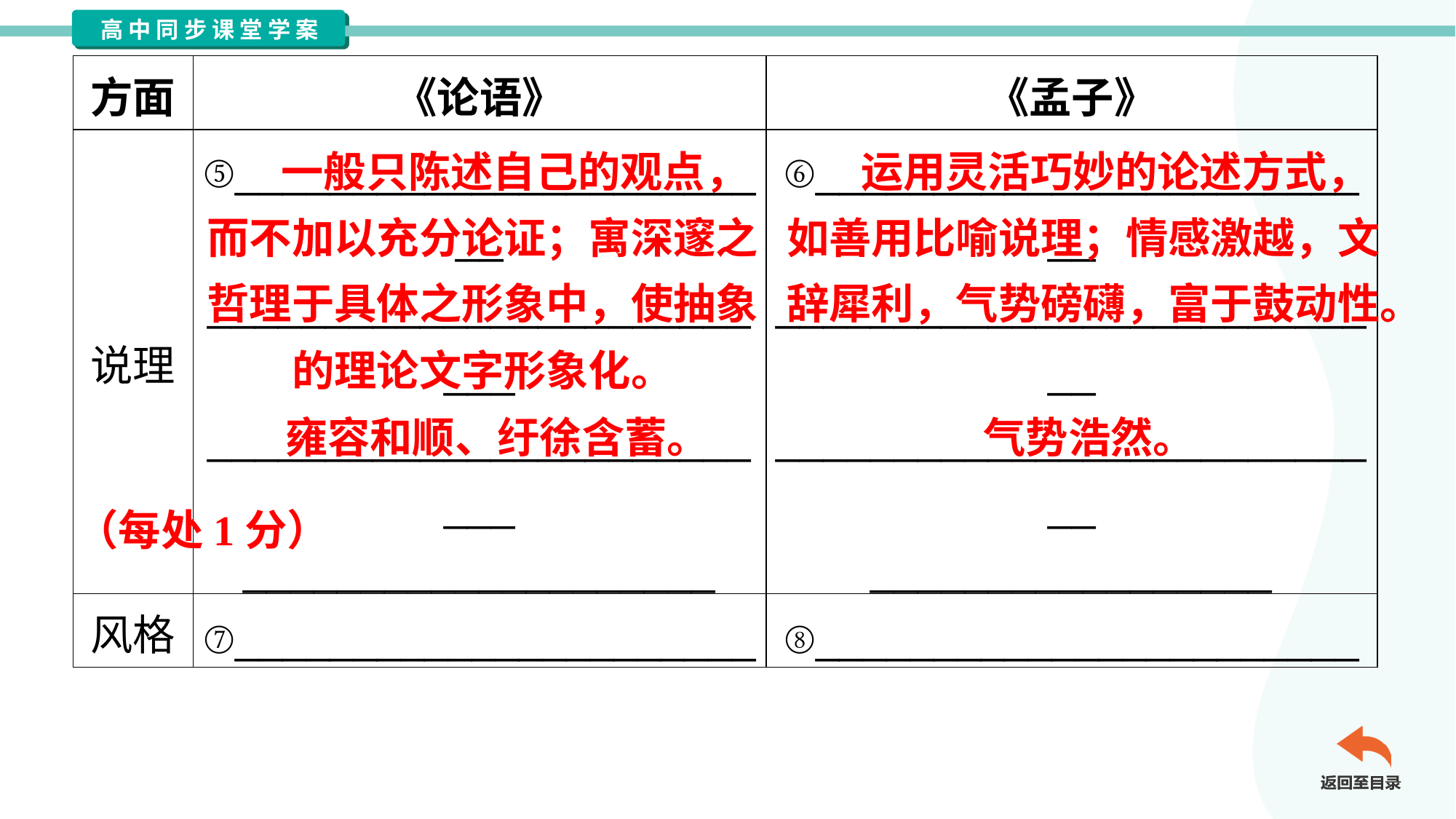

| 方面 | 《论语》 | 《孟子》 |
| --- | --- | --- |
| 说理 | ⑤\_\_\_\_\_\_\_\_\_\_\_\_\_\_\_\_\_\_\_\_\_\_\_\_ \_\_\_\_\_\_\_\_\_\_\_\_\_\_\_\_\_\_\_\_\_\_\_\_\_\_ \_\_\_\_\_\_\_\_\_\_\_\_\_\_\_\_\_\_\_\_\_\_\_\_\_\_ \_\_\_\_\_\_\_\_\_\_\_\_\_\_\_\_\_\_\_\_ | ⑥\_\_\_\_\_\_\_\_\_\_\_\_\_\_\_\_\_\_\_\_\_\_\_\_\_ \_\_\_\_\_\_\_\_\_\_\_\_\_\_\_\_\_\_\_\_\_\_\_\_\_\_\_ \_\_\_\_\_\_\_\_\_\_\_\_\_\_\_\_\_\_\_\_\_\_\_\_\_\_\_ \_\_\_\_\_\_\_\_\_\_\_\_\_\_\_\_\_ |
| 风格 | ⑦\_\_\_\_\_\_\_\_\_\_\_\_\_\_\_\_\_\_\_\_\_\_ | ⑧\_\_\_\_\_\_\_\_\_\_\_\_\_\_\_\_\_\_\_\_\_\_\_ |
一般只陈述自己的观点，而不加以充分论证；寓深邃之哲理于具体之形象中，使抽象的理论文字形象化。
运用灵活巧妙的论述方式，如善用比喻说理；情感激越，文辞犀利，气势磅礴，富于鼓动性。
雍容和顺、纡徐含蓄。
气势浩然。
（每处1分）